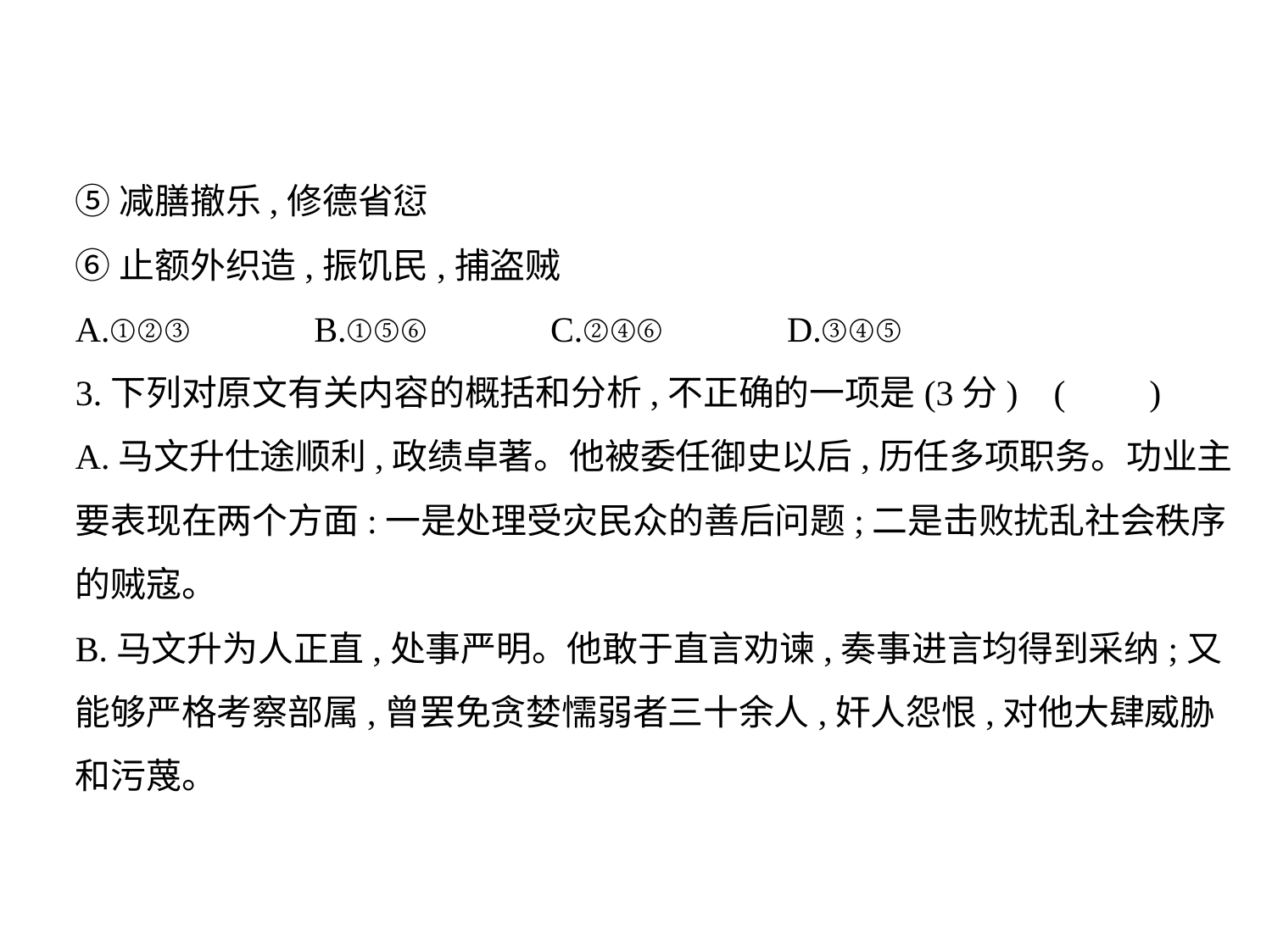

⑤减膳撤乐,修德省愆
⑥止额外织造,振饥民,捕盗贼
A.①②③　　　B.①⑤⑥　　　C.②④⑥　　　D.③④⑤
3.下列对原文有关内容的概括和分析,不正确的一项是(3分) (　    )
A.马文升仕途顺利,政绩卓著。他被委任御史以后,历任多项职务。功业主
要表现在两个方面:一是处理受灾民众的善后问题;二是击败扰乱社会秩序
的贼寇。
B.马文升为人正直,处事严明。他敢于直言劝谏,奏事进言均得到采纳;又
能够严格考察部属,曾罢免贪婪懦弱者三十余人,奸人怨恨,对他大肆威胁
和污蔑。